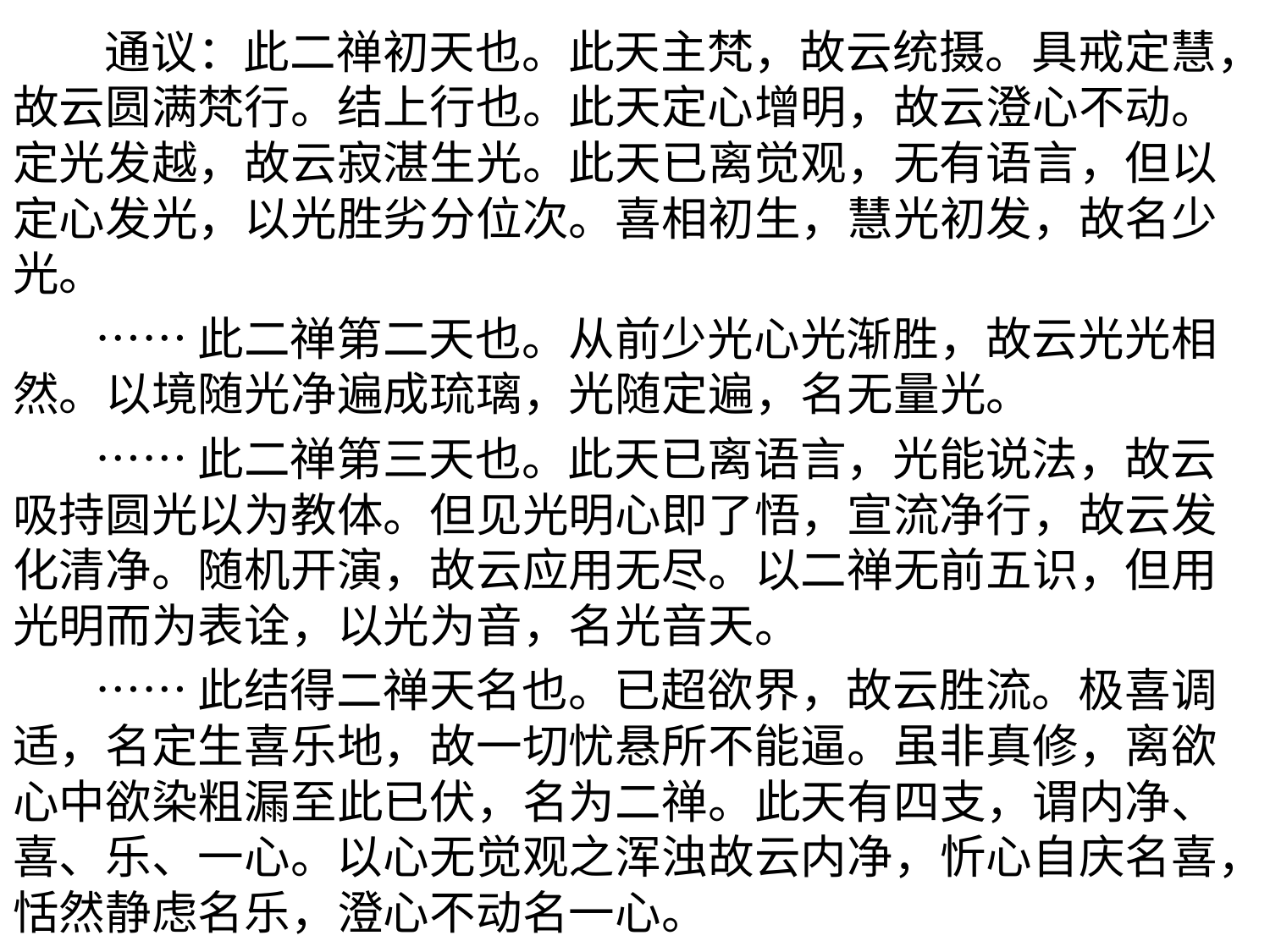

通议：此二禅初天也。此天主梵，故云统摄。具戒定慧，故云圆满梵行。结上行也。此天定心增明，故云澄心不动。定光发越，故云寂湛生光。此天已离觉观，无有语言，但以定心发光，以光胜劣分位次。喜相初生，慧光初发，故名少光。
        ……此二禅第二天也。从前少光心光渐胜，故云光光相然。以境随光净遍成琉璃，光随定遍，名无量光。
        ……此二禅第三天也。此天已离语言，光能说法，故云吸持圆光以为教体。但见光明心即了悟，宣流净行，故云发化清净。随机开演，故云应用无尽。以二禅无前五识，但用光明而为表诠，以光为音，名光音天。
        ……此结得二禅天名也。已超欲界，故云胜流。极喜调适，名定生喜乐地，故一切忧悬所不能逼。虽非真修，离欲心中欲染粗漏至此已伏，名为二禅。此天有四支，谓内净、喜、乐、一心。以心无觉观之浑浊故云内净，忻心自庆名喜，恬然静虑名乐，澄心不动名一心。